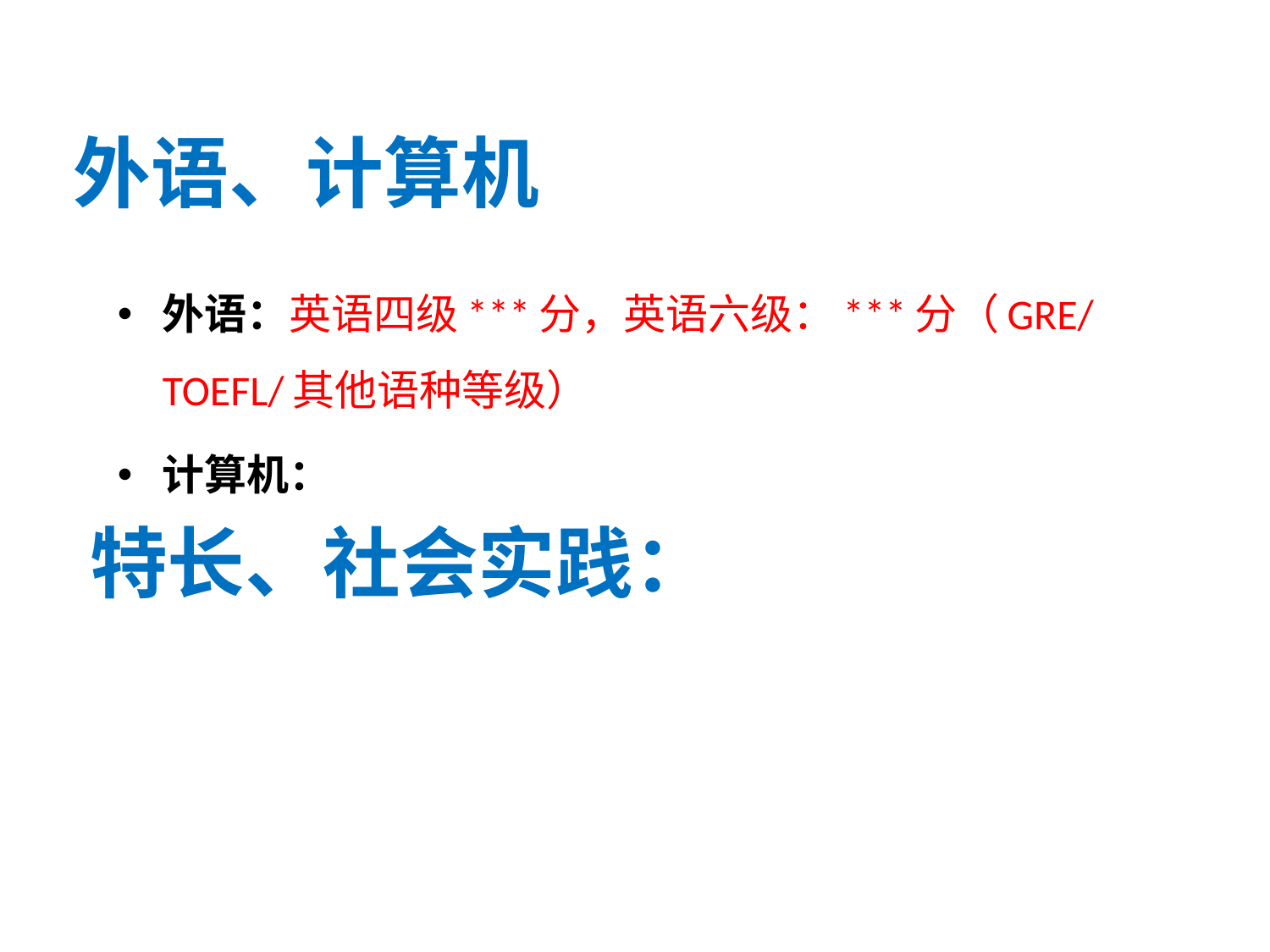

外语、计算机
外语：英语四级***分，英语六级：***分（GRE/TOEFL/其他语种等级）
计算机：
特长、社会实践：